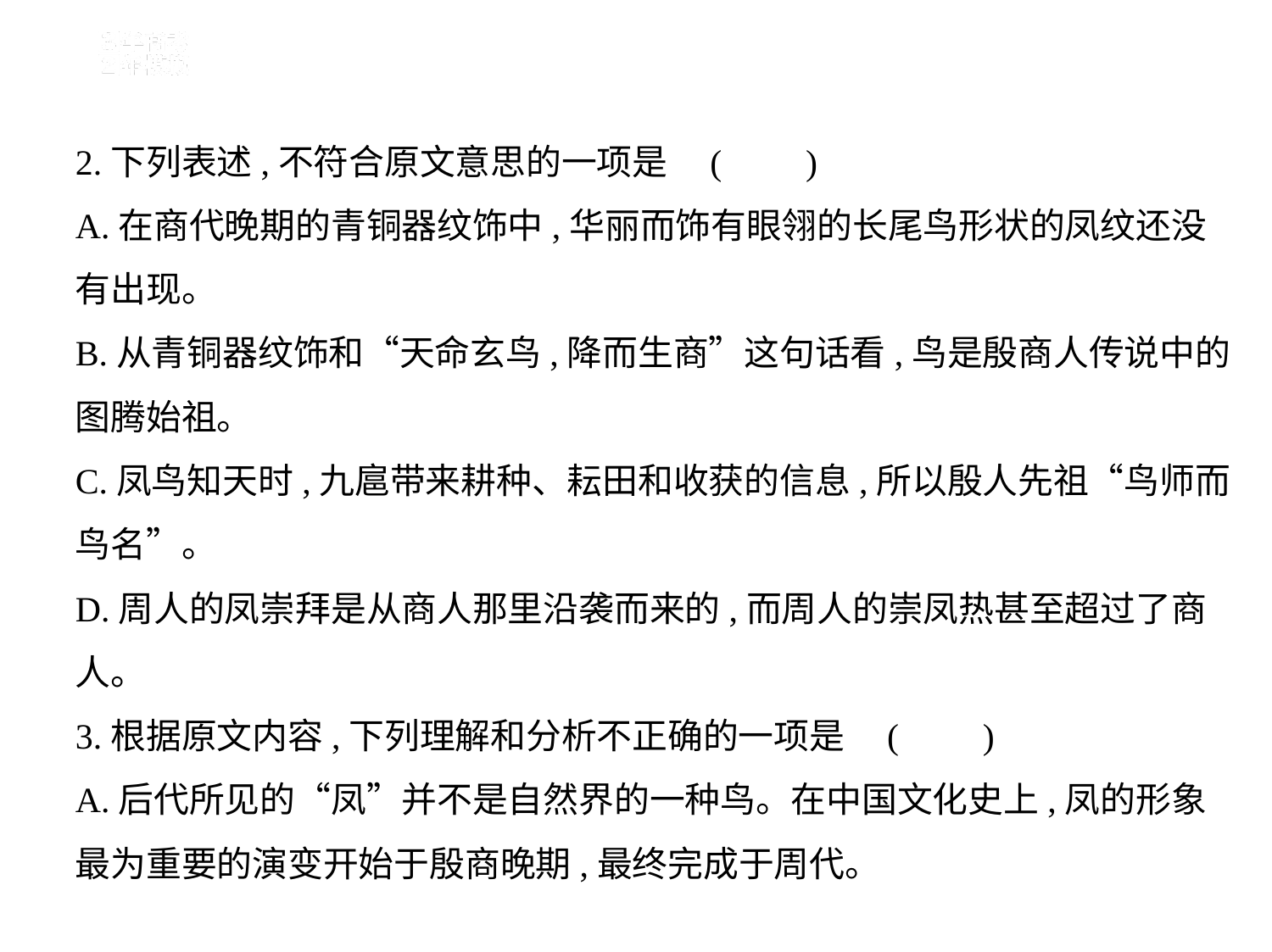

2.下列表述,不符合原文意思的一项是 (　    )
A.在商代晚期的青铜器纹饰中,华丽而饰有眼翎的长尾鸟形状的凤纹还没
有出现。
B.从青铜器纹饰和“天命玄鸟,降而生商”这句话看,鸟是殷商人传说中的
图腾始祖。
C.凤鸟知天时,九扈带来耕种、耘田和收获的信息,所以殷人先祖“鸟师而
鸟名”。
D.周人的凤崇拜是从商人那里沿袭而来的,而周人的崇凤热甚至超过了商
人。
3.根据原文内容,下列理解和分析不正确的一项是 (　    )
A.后代所见的“凤”并不是自然界的一种鸟。在中国文化史上,凤的形象
最为重要的演变开始于殷商晚期,最终完成于周代。